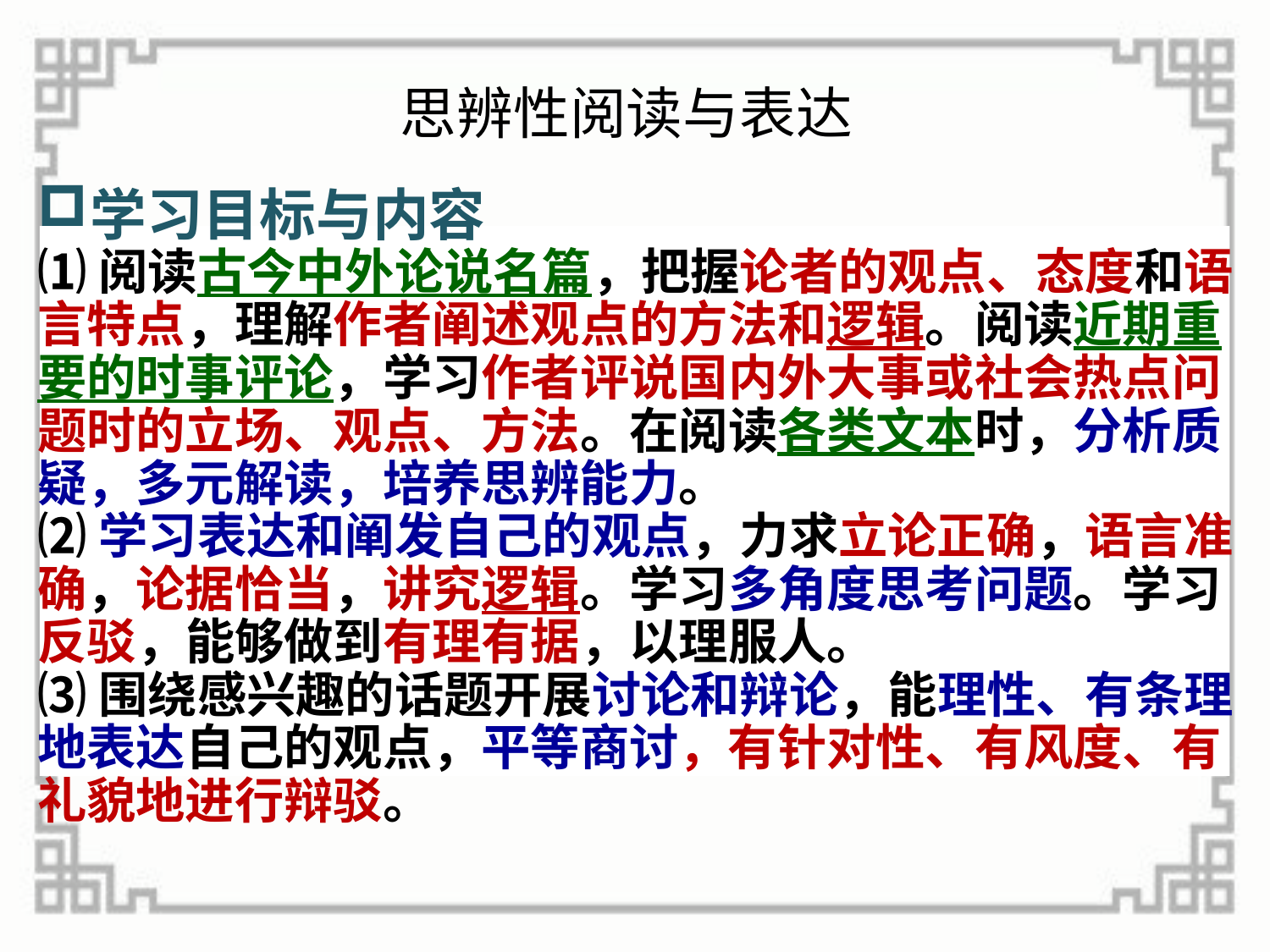

# 思辨性阅读与表达
学习目标与内容
⑴阅读古今中外论说名篇，把握论者的观点、态度和语言特点，理解作者阐述观点的方法和逻辑。阅读近期重要的时事评论，学习作者评说国内外大事或社会热点问题时的立场、观点、方法。在阅读各类文本时，分析质疑，多元解读，培养思辨能力。
⑵学习表达和阐发自己的观点，力求立论正确，语言准确，论据恰当，讲究逻辑。学习多角度思考问题。学习反驳，能够做到有理有据，以理服人。
⑶围绕感兴趣的话题开展讨论和辩论，能理性、有条理地表达自己的观点，平等商讨，有针对性、有风度、有礼貌地进行辩驳。